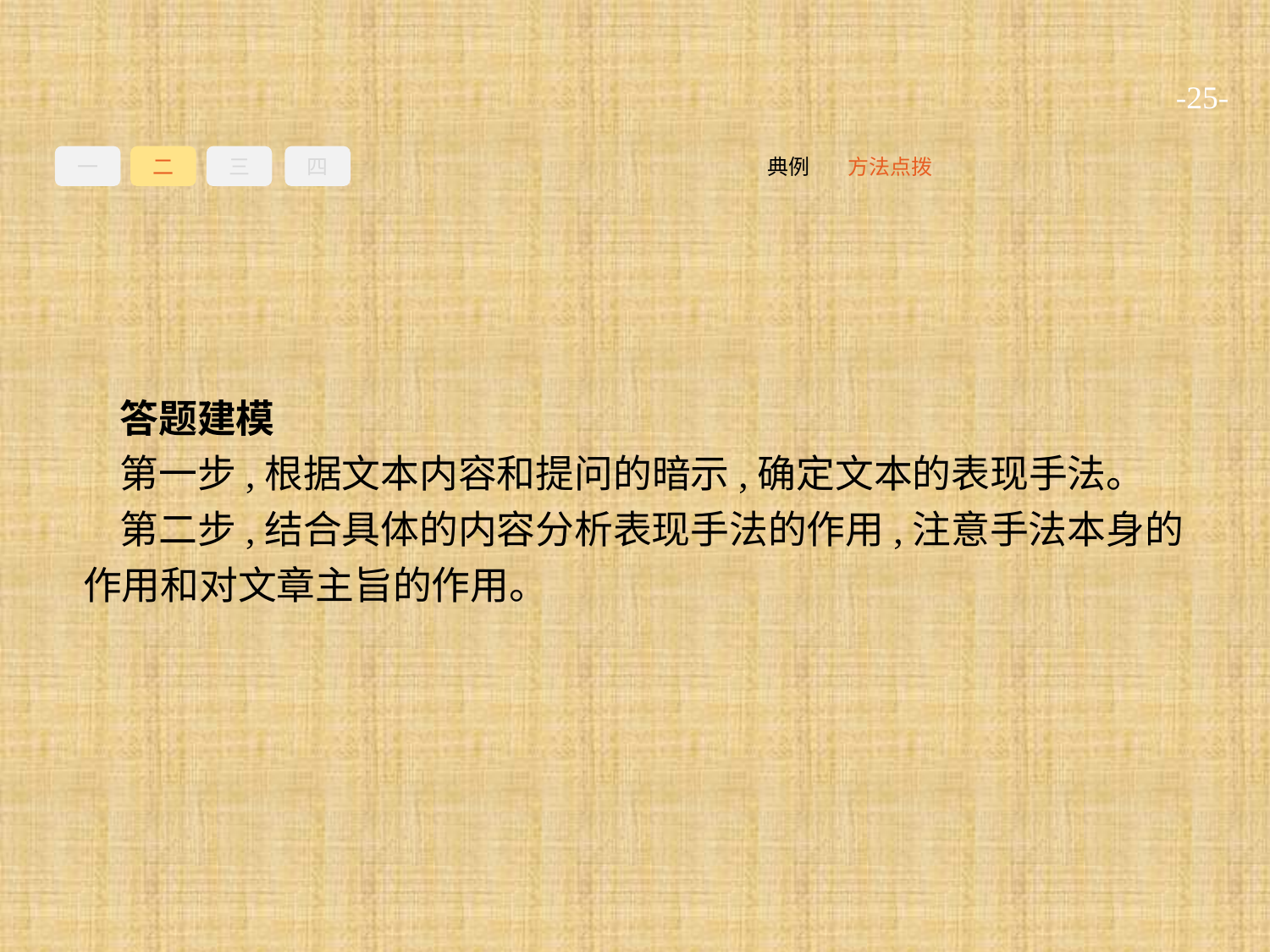

-25-
一
二
三
四
方法点拨
典例
答题建模
第一步,根据文本内容和提问的暗示,确定文本的表现手法。
第二步,结合具体的内容分析表现手法的作用,注意手法本身的作用和对文章主旨的作用。